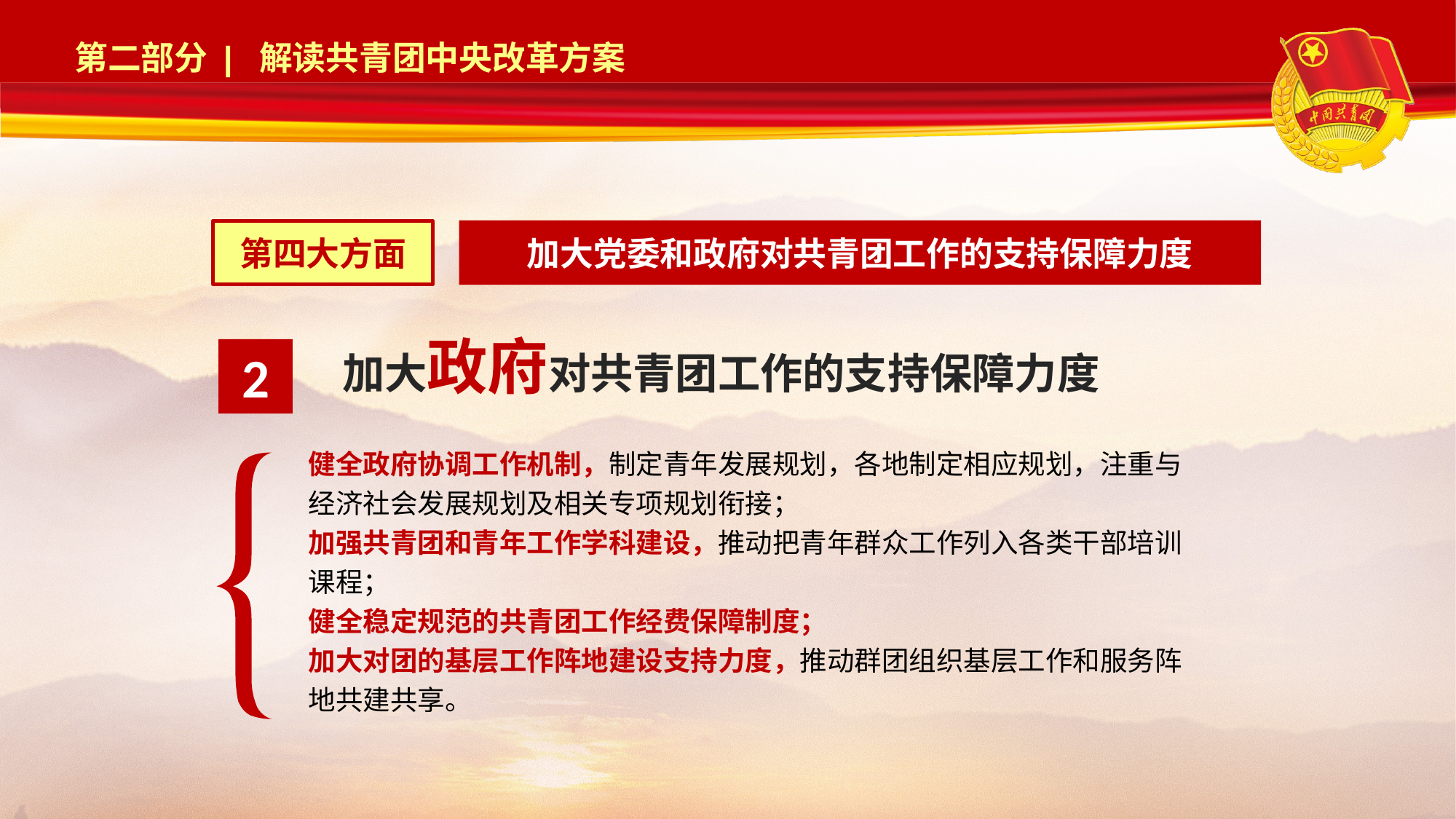

加大党委和政府对共青团工作的支持保障力度
第四大方面
加大政府对共青团工作的支持保障力度
2
健全政府协调工作机制，制定青年发展规划，各地制定相应规划，注重与经济社会发展规划及相关专项规划衔接；
加强共青团和青年工作学科建设，推动把青年群众工作列入各类干部培训课程；
健全稳定规范的共青团工作经费保障制度；
加大对团的基层工作阵地建设支持力度，推动群团组织基层工作和服务阵地共建共享。